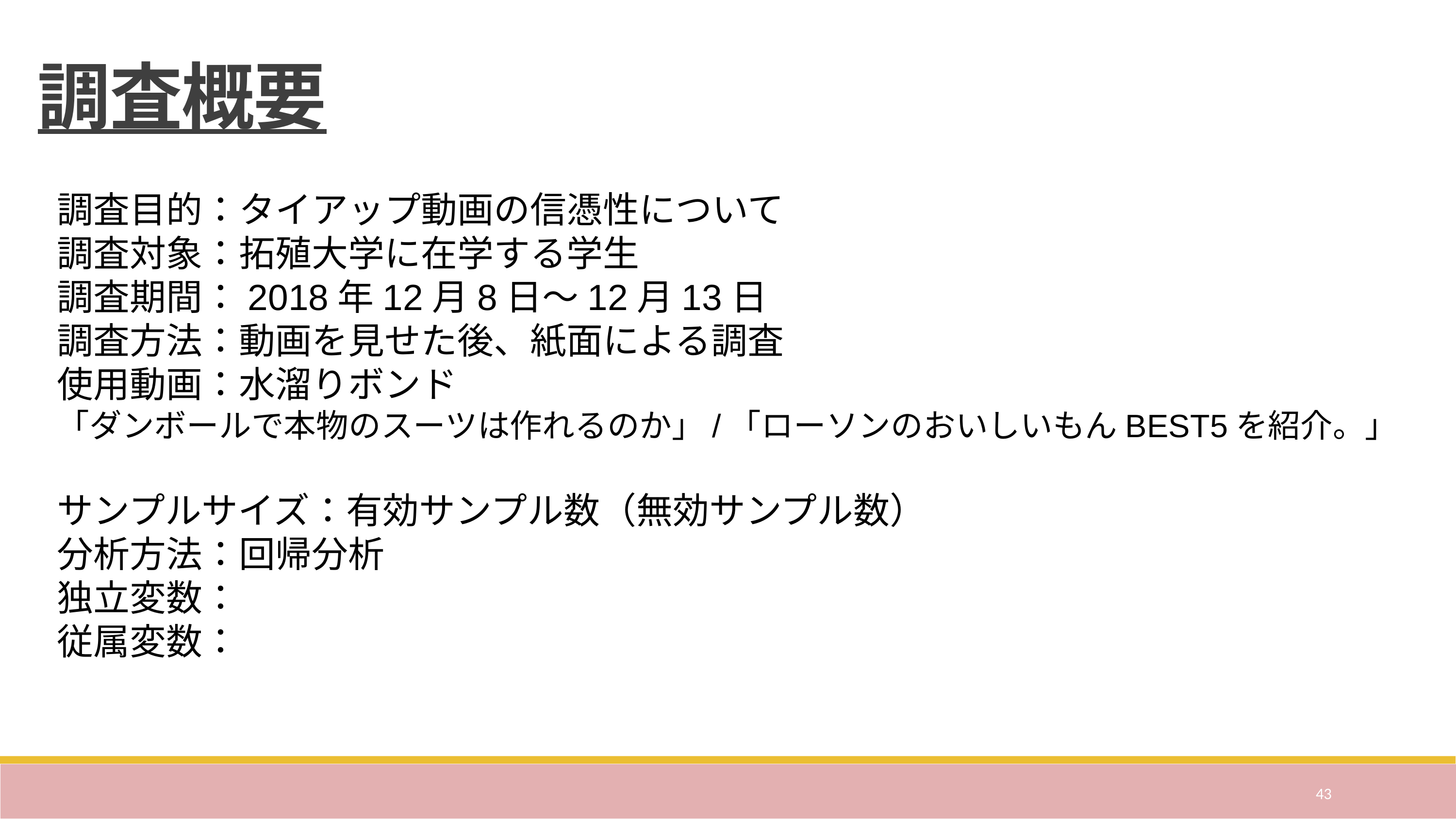

調査概要
調査目的：タイアップ動画の信憑性について
調査対象：拓殖大学に在学する学生
調査期間：2018年12月8日～12月13日
調査方法：動画を見せた後、紙面による調査
使用動画：水溜りボンド
「ダンボールで本物のスーツは作れるのか」/「ローソンのおいしいもんBEST5を紹介。」
サンプルサイズ：有効サンプル数（無効サンプル数）
分析方法：回帰分析
独立変数：
従属変数：
43